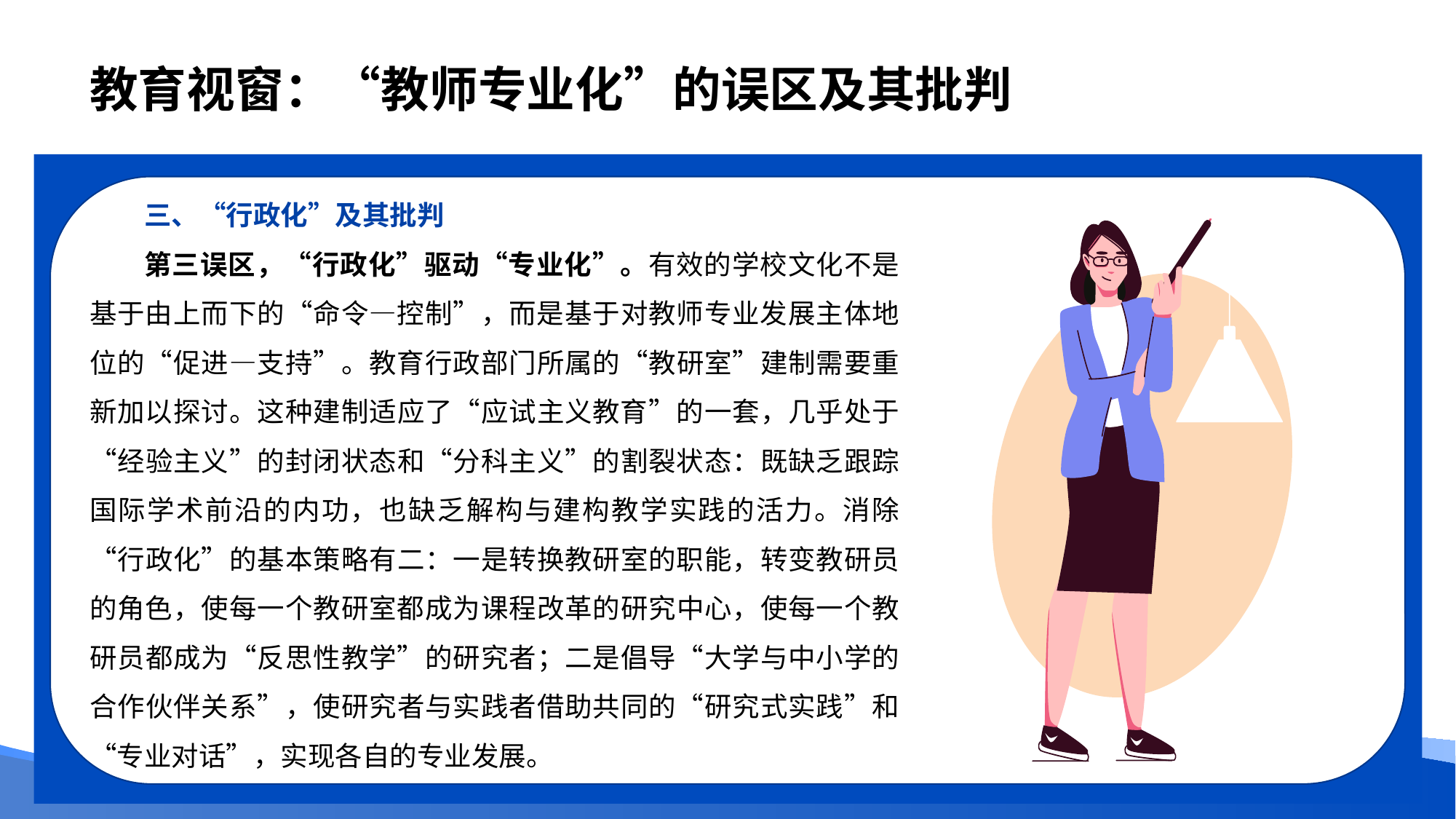

# 教育视窗：“教师专业化”的误区及其批判

三、“行政化”及其批判
第三误区，“行政化”驱动“专业化”。有效的学校文化不是基于由上而下的“命令—控制”，而是基于对教师专业发展主体地位的“促进—支持”。教育行政部门所属的“教研室”建制需要重新加以探讨。这种建制适应了“应试主义教育”的一套，几乎处于“经验主义”的封闭状态和“分科主义”的割裂状态：既缺乏跟踪国际学术前沿的内功，也缺乏解构与建构教学实践的活力。消除“行政化”的基本策略有二：一是转换教研室的职能，转变教研员的角色，使每一个教研室都成为课程改革的研究中心，使每一个教研员都成为“反思性教学”的研究者；二是倡导“大学与中小学的合作伙伴关系”，使研究者与实践者借助共同的“研究式实践”和“专业对话”，实现各自的专业发展。